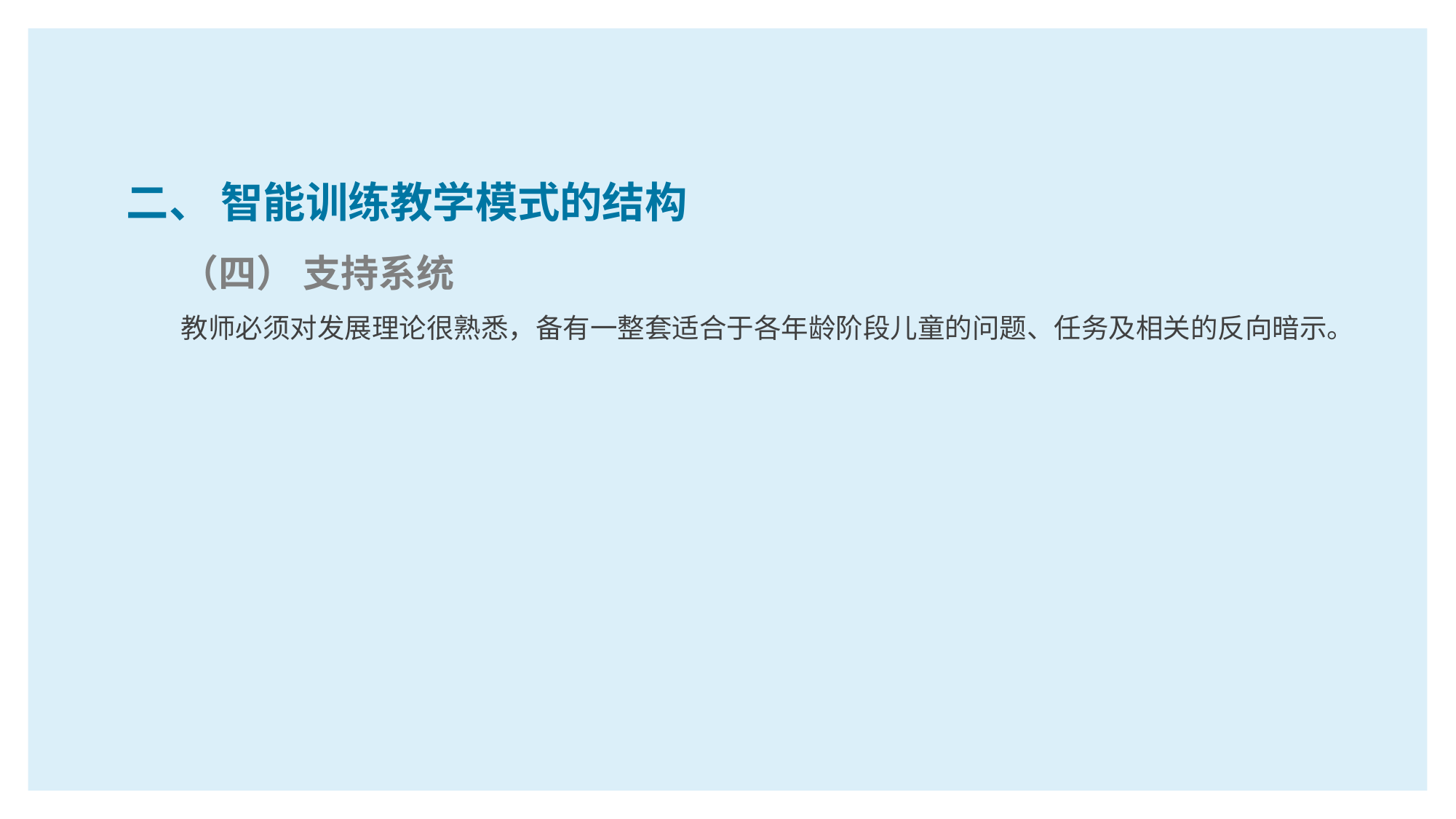

二、 智能训练教学模式的结构
（四） 支持系统
教师必须对发展理论很熟悉，备有一整套适合于各年龄阶段儿童的问题、任务及相关的反向暗示。